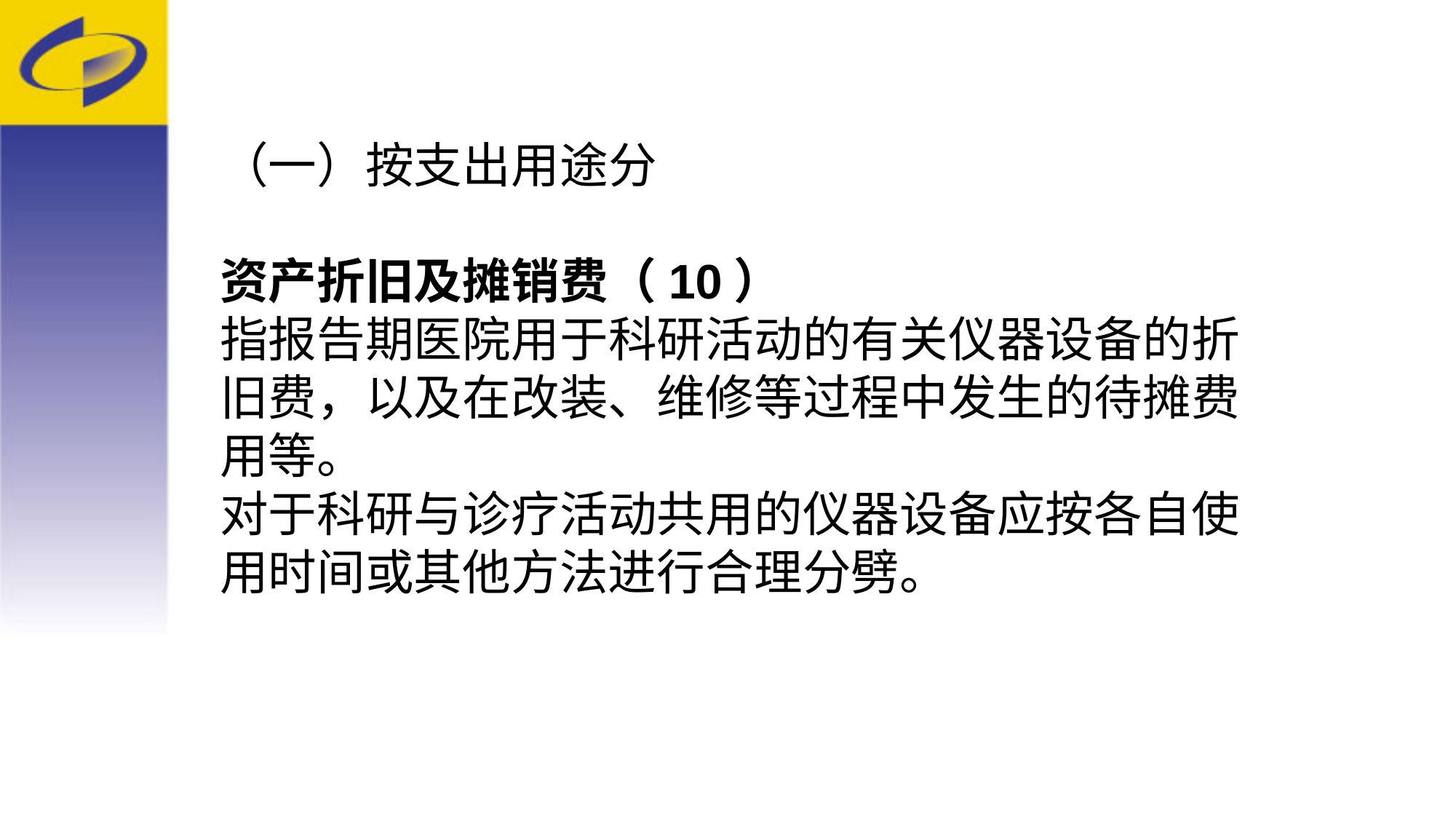

（一）按支出用途分

资产折旧及摊销费（10）
指报告期医院用于科研活动的有关仪器设备的折旧费，以及在改装、维修等过程中发生的待摊费用等。
对于科研与诊疗活动共用的仪器设备应按各自使用时间或其他方法进行合理分劈。